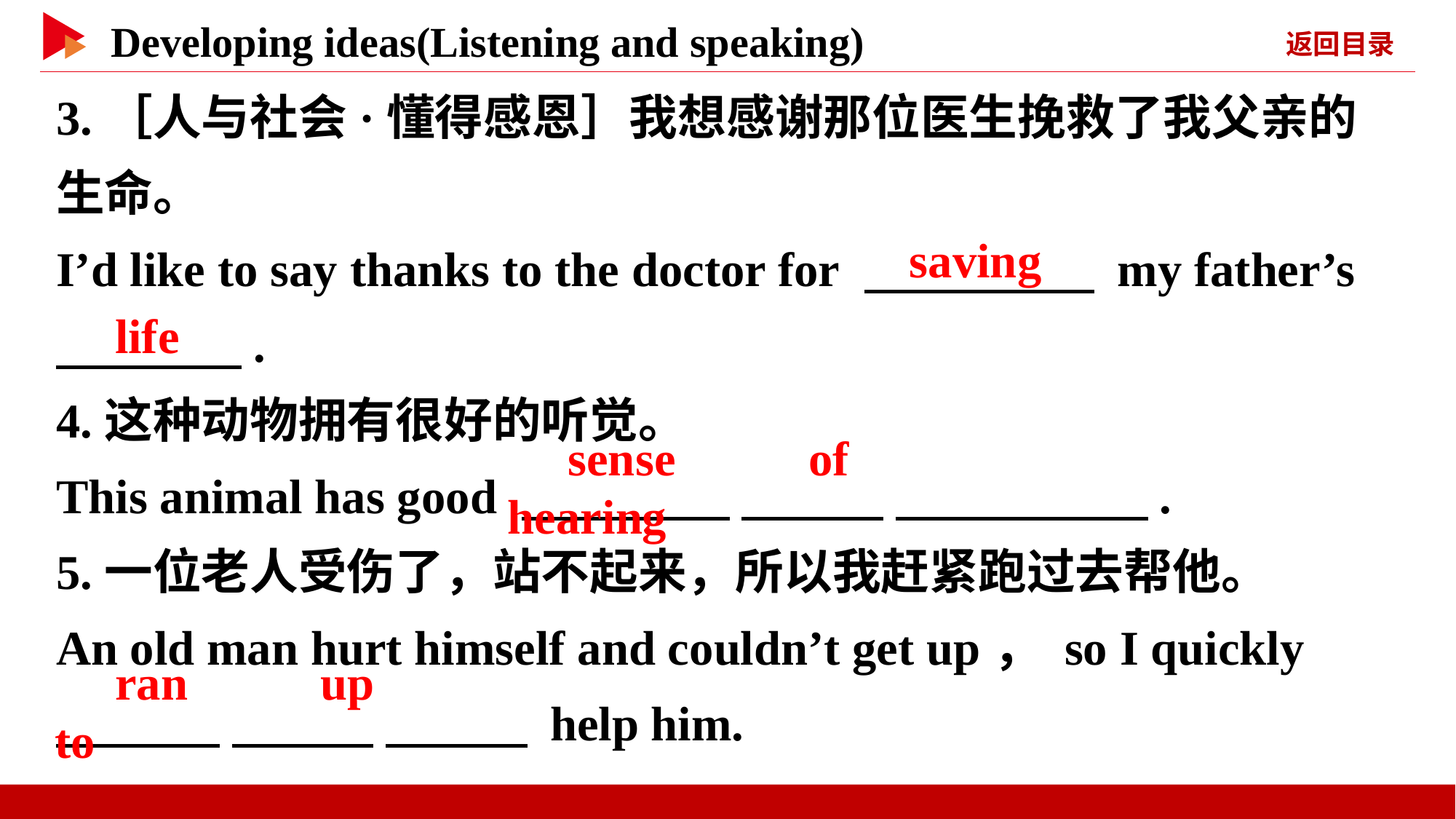

3.［人与社会·懂得感恩］我想感谢那位医生挽救了我父亲的生命。
I’d like to say thanks to the doctor for 　            　 my father’s
　        　.
4.这种动物拥有很好的听觉。
This animal has good 　          　 　    　 　              　.
5.一位老人受伤了，站不起来，所以我赶紧跑过去帮他。
An old man hurt himself and couldn’t get up， so I quickly
　      　 　    　 　    　 help him.
　saving
　life
　sense　 　of　 　hearing
　ran　 　up　 　to